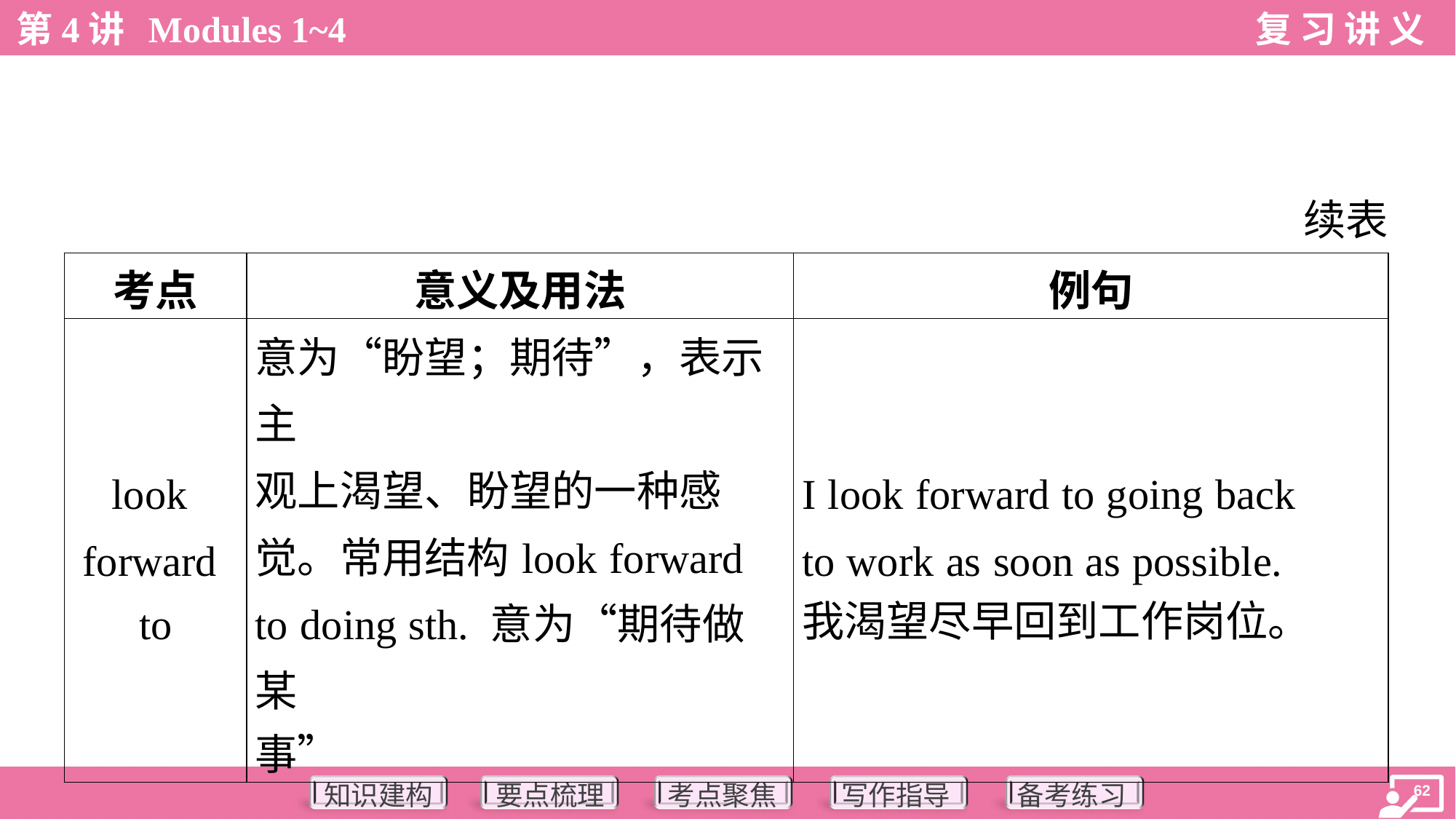

续表
| 考点 | 意义及用法 | 例句 |
| --- | --- | --- |
| look forward to | 意为“盼望；期待”，表示主 观上渴望、盼望的一种感 觉。常用结构look forward to doing sth. 意为“期待做某 事” | I look forward to going back to work as soon as possible. 我渴望尽早回到工作岗位。 |